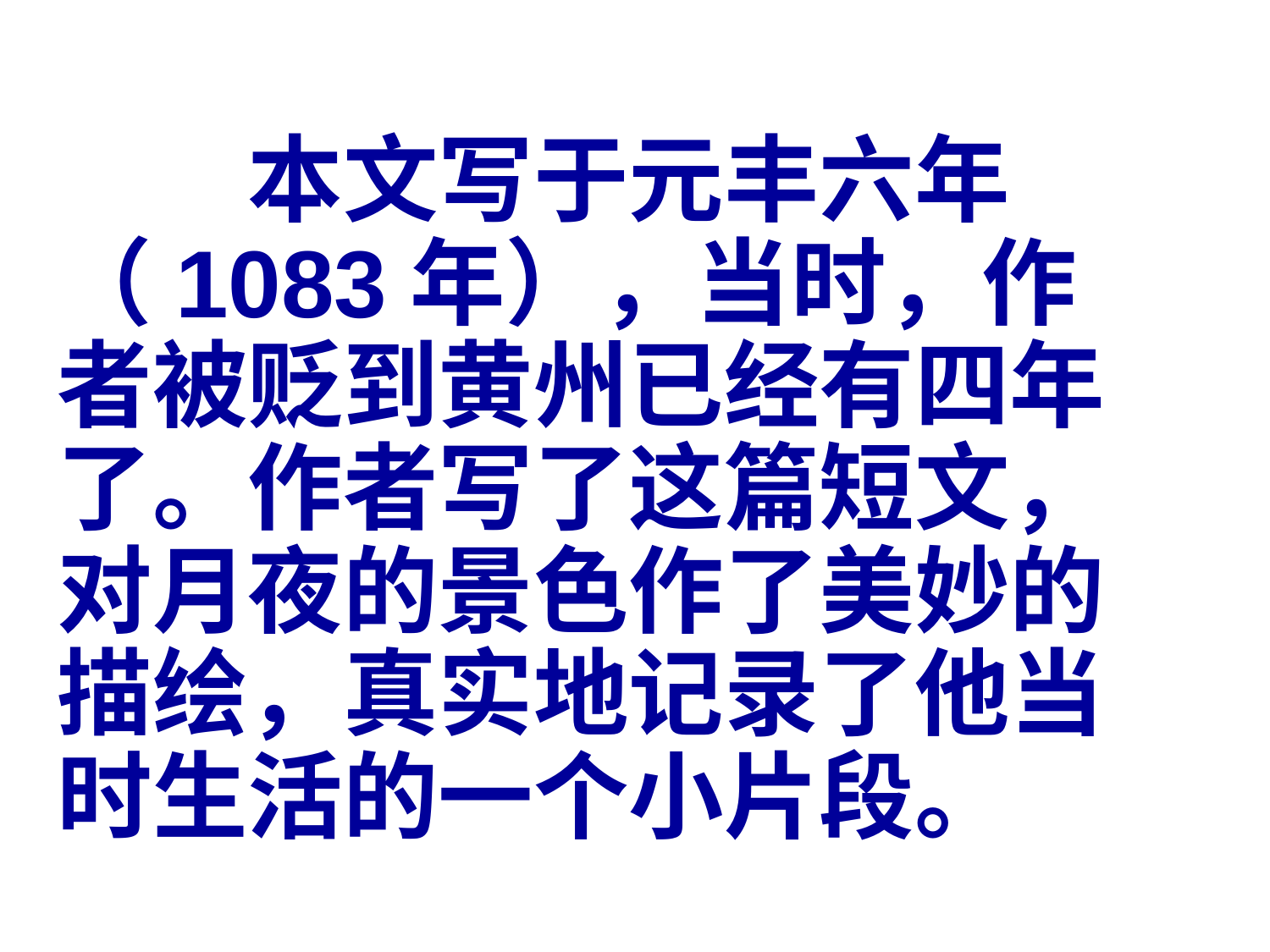

本文写于元丰六年（1083年），当时，作者被贬到黄州已经有四年了。作者写了这篇短文，对月夜的景色作了美妙的描绘，真实地记录了他当时生活的一个小片段。